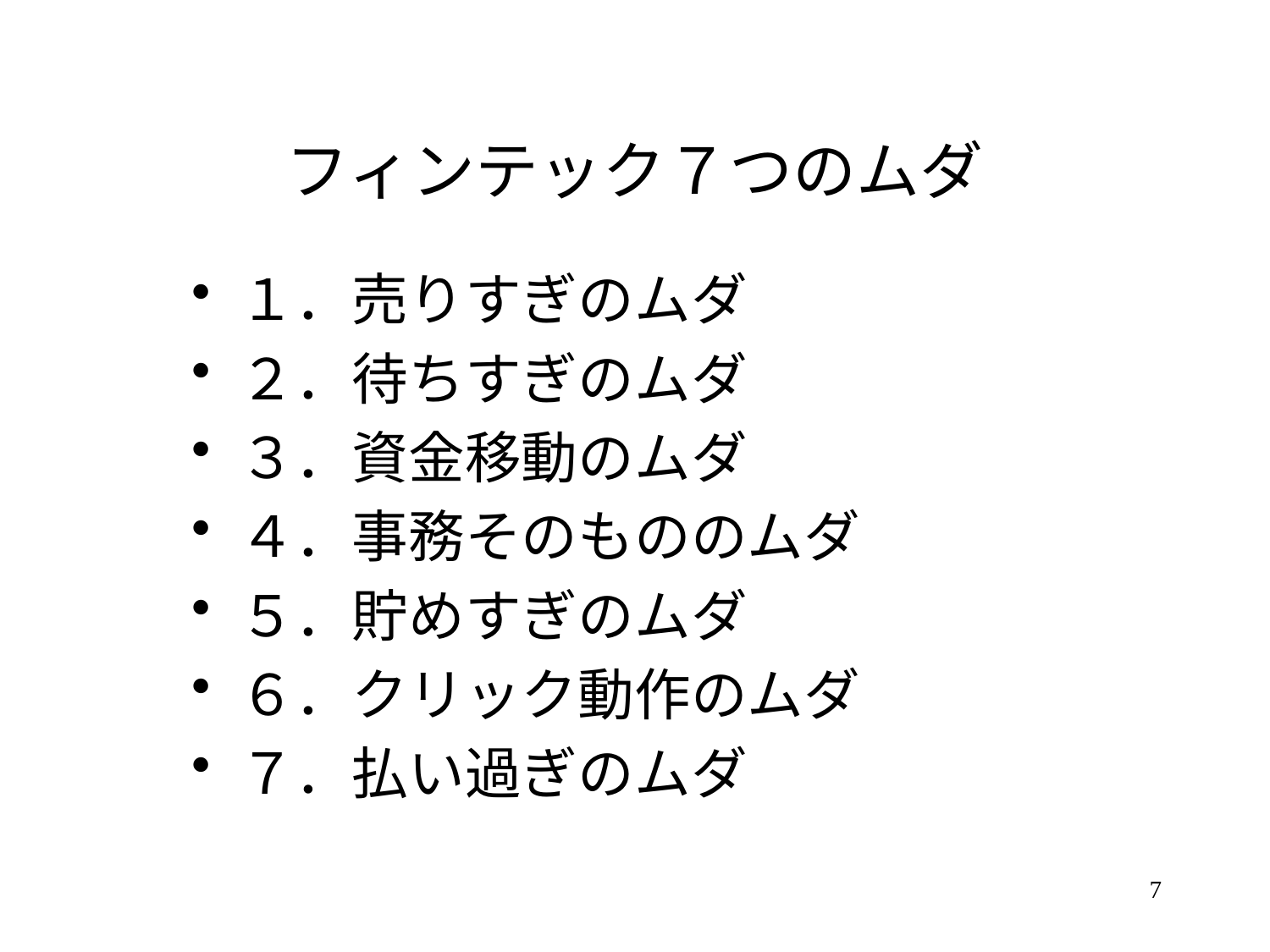

# フィンテック７つのムダ
１．売りすぎのムダ
２．待ちすぎのムダ
３．資金移動のムダ
４．事務そのもののムダ
５．貯めすぎのムダ
６．クリック動作のムダ
７．払い過ぎのムダ
7